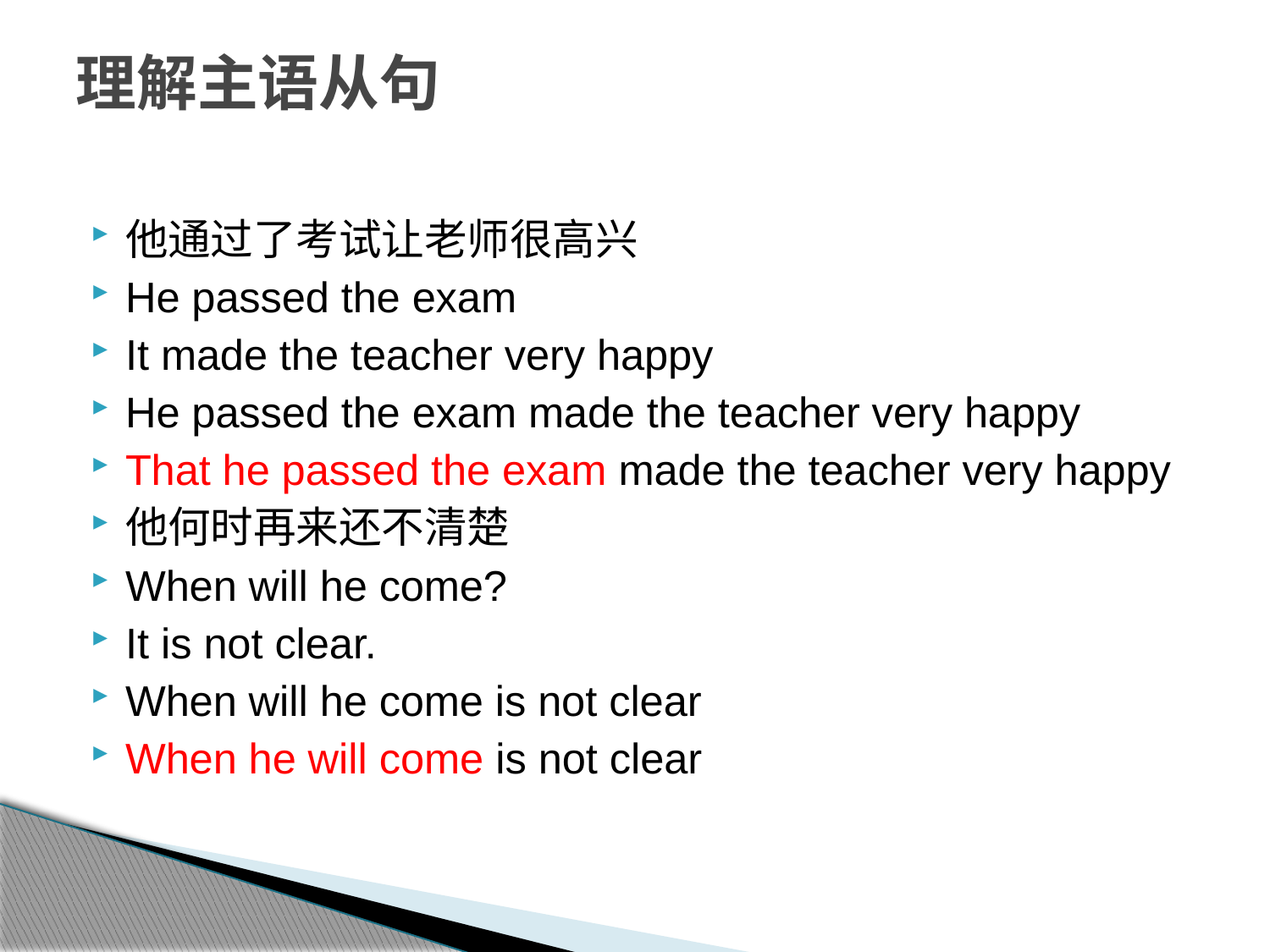

# 理解主语从句
他通过了考试让老师很高兴
He passed the exam
It made the teacher very happy
He passed the exam made the teacher very happy
That he passed the exam made the teacher very happy
他何时再来还不清楚
When will he come?
It is not clear.
When will he come is not clear
When he will come is not clear